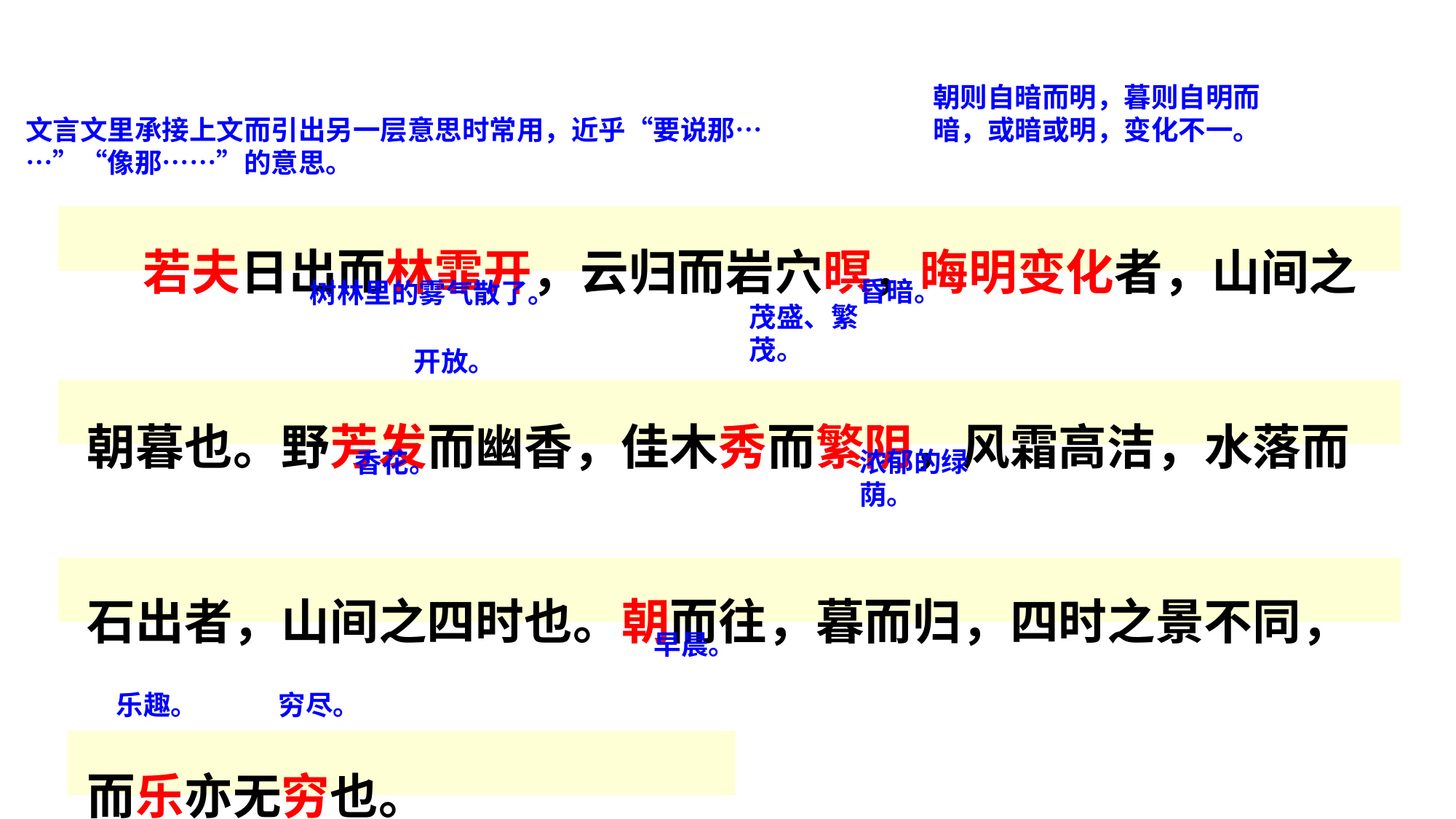

朝则自暗而明，暮则自明而暗，或暗或明，变化不一。
文言文里承接上文而引出另一层意思时常用，近乎“要说那……”“像那……”的意思。
    若夫日出而林霏开，云归而岩穴暝，晦明变化者，山间之朝暮也。野芳发而幽香，佳木秀而繁阴，风霜高洁，水落而石出者，山间之四时也。朝而往，暮而归，四时之景不同，而乐亦无穷也。
状元成才路
状元成才路
状元成才路
状元成才路
状元成才路

状元成才路
状元成才路
状元成才路
状元成才路
状元成才路
状元成才路
状元成才路
状元成才路
状元成才路
状元成才路
状元成才路
状元成才路
状元成才路
昏暗。
树林里的雾气散了。
状元成才路
状元成才路
状元成才路
状元成才路
状元成才路
状元成才路
茂盛、繁茂。
状元成才路
状元成才路
状元成才路
状元成才路
状元成才路
状元成才路
状元成才路
状元成才路
状元成才路
状元成才路
状元成才路
开放。
状元成才路
状元成才路
状元成才路
状元成才路
状元成才路
状元成才路
状元成才路
状元成才路
状元成才路
状元成才路

状元成才路
状元成才路
状元成才路
状元成才路
状元成才路
状元成才路
状元成才路
状元成才路
状元成才路
状元成才路
状元成才路
状元成才路
状元成才路
状元成才路
状元成才路
浓郁的绿荫。
香花。
状元成才路
状元成才路
状元成才路
状元成才路
状元成才路
状元成才路
状元成才路
状元成才路
状元成才路
状元成才路
状元成才路
状元成才路
状元成才路
状元成才路
状元成才路
状元成才路
状元成才路
状元成才路
状元成才路
状元成才路
状元成才路
状元成才路
状元成才路
状元成才路
状元成才路
状元成才路

状元成才路
状元成才路
状元成才路
状元成才路
状元成才路
状元成才路
状元成才路
状元成才路
状元成才路
状元成才路
状元成才路
早晨。
状元成才路
状元成才路
状元成才路
乐趣。
穷尽。